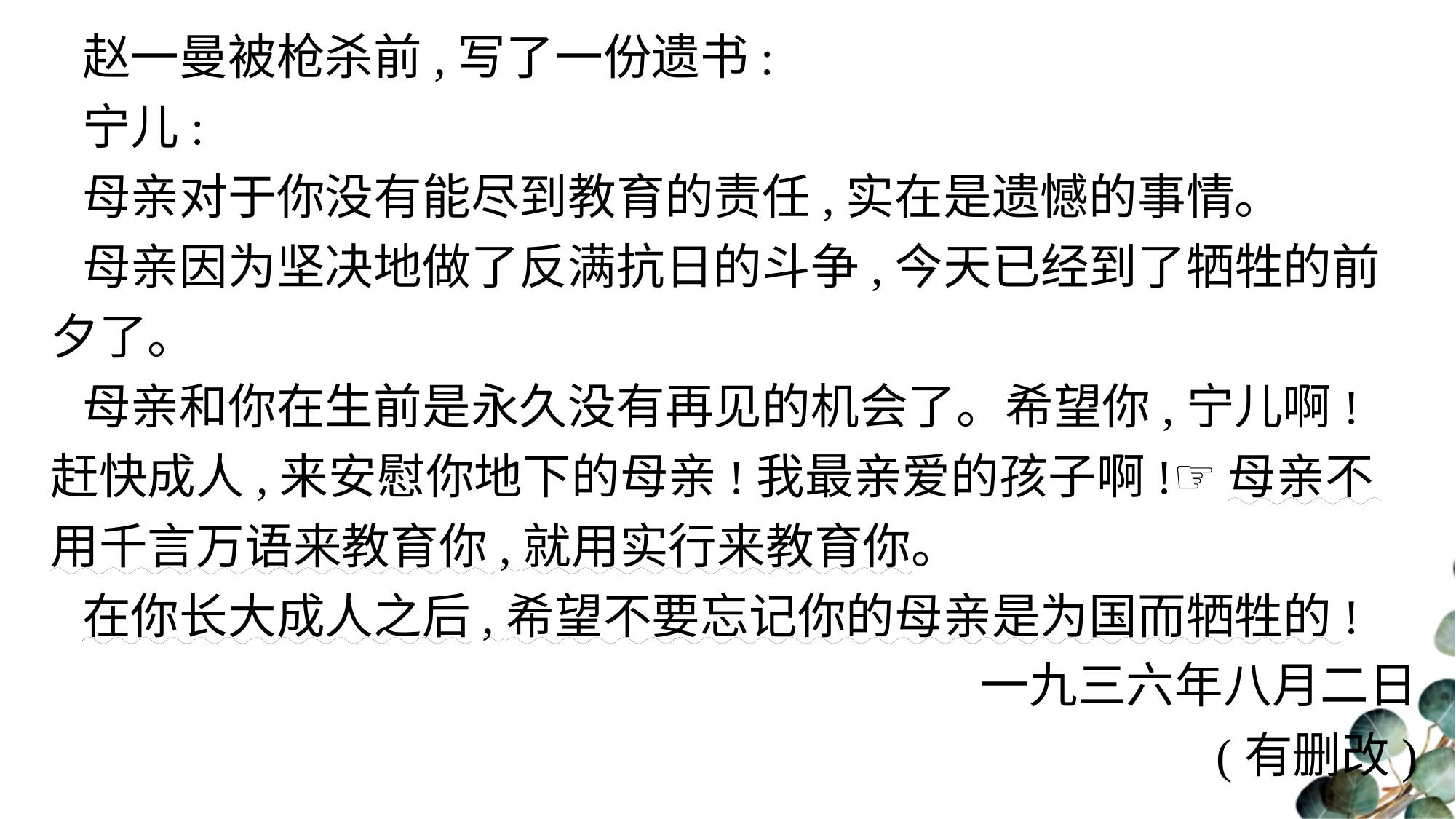

赵一曼被枪杀前,写了一份遗书:
宁儿:
母亲对于你没有能尽到教育的责任,实在是遗憾的事情。
母亲因为坚决地做了反满抗日的斗争,今天已经到了牺牲的前夕了。
母亲和你在生前是永久没有再见的机会了。希望你,宁儿啊!赶快成人,来安慰你地下的母亲!我最亲爱的孩子啊!☞母亲不用千言万语来教育你,就用实行来教育你。
在你长大成人之后,希望不要忘记你的母亲是为国而牺牲的!
一九三六年八月二日
(有删改)